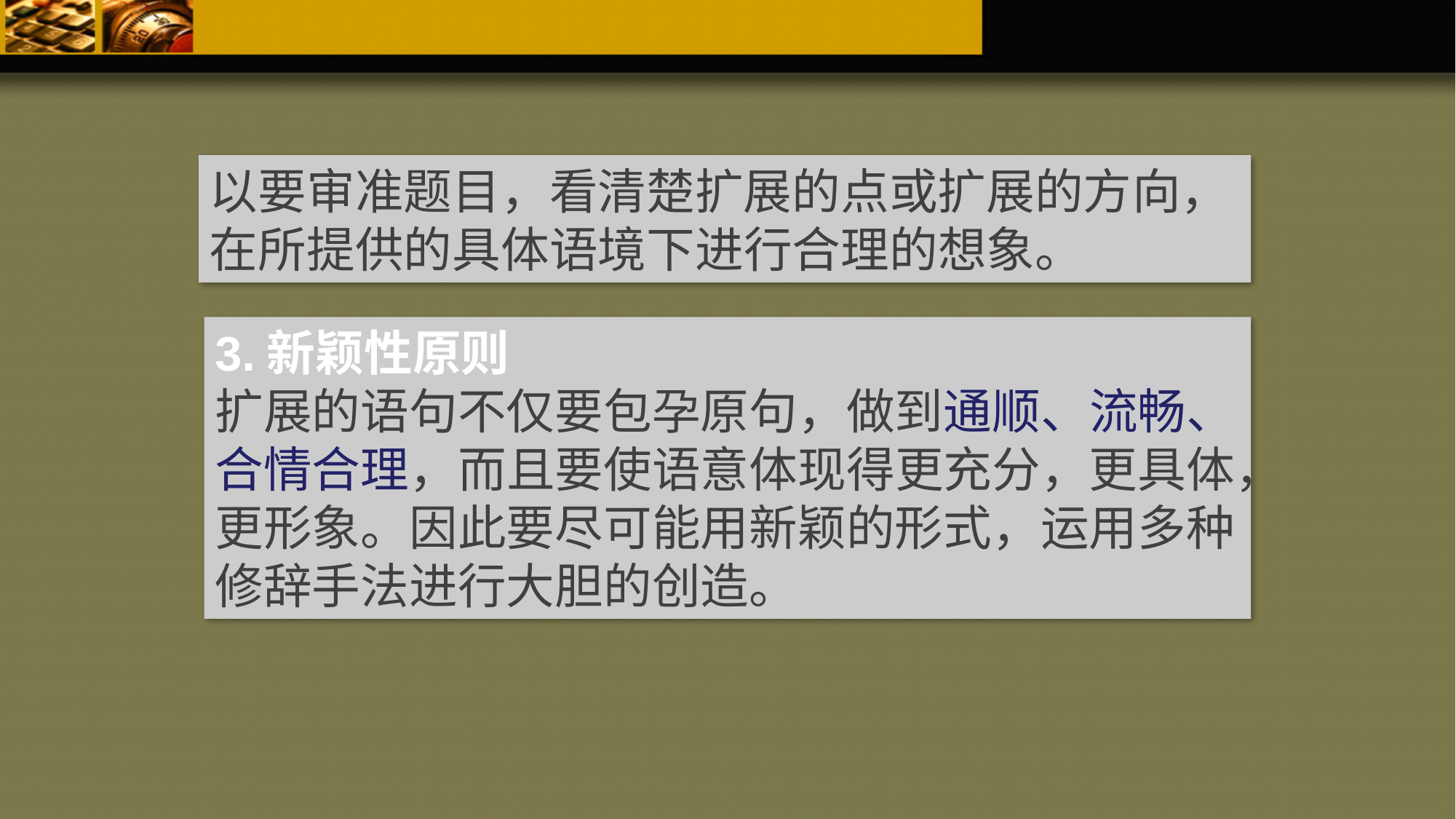

以要审准题目，看清楚扩展的点或扩展的方向，在所提供的具体语境下进行合理的想象。
3.新颖性原则
扩展的语句不仅要包孕原句，做到通顺、流畅、合情合理，而且要使语意体现得更充分，更具体，更形象。因此要尽可能用新颖的形式，运用多种修辞手法进行大胆的创造。